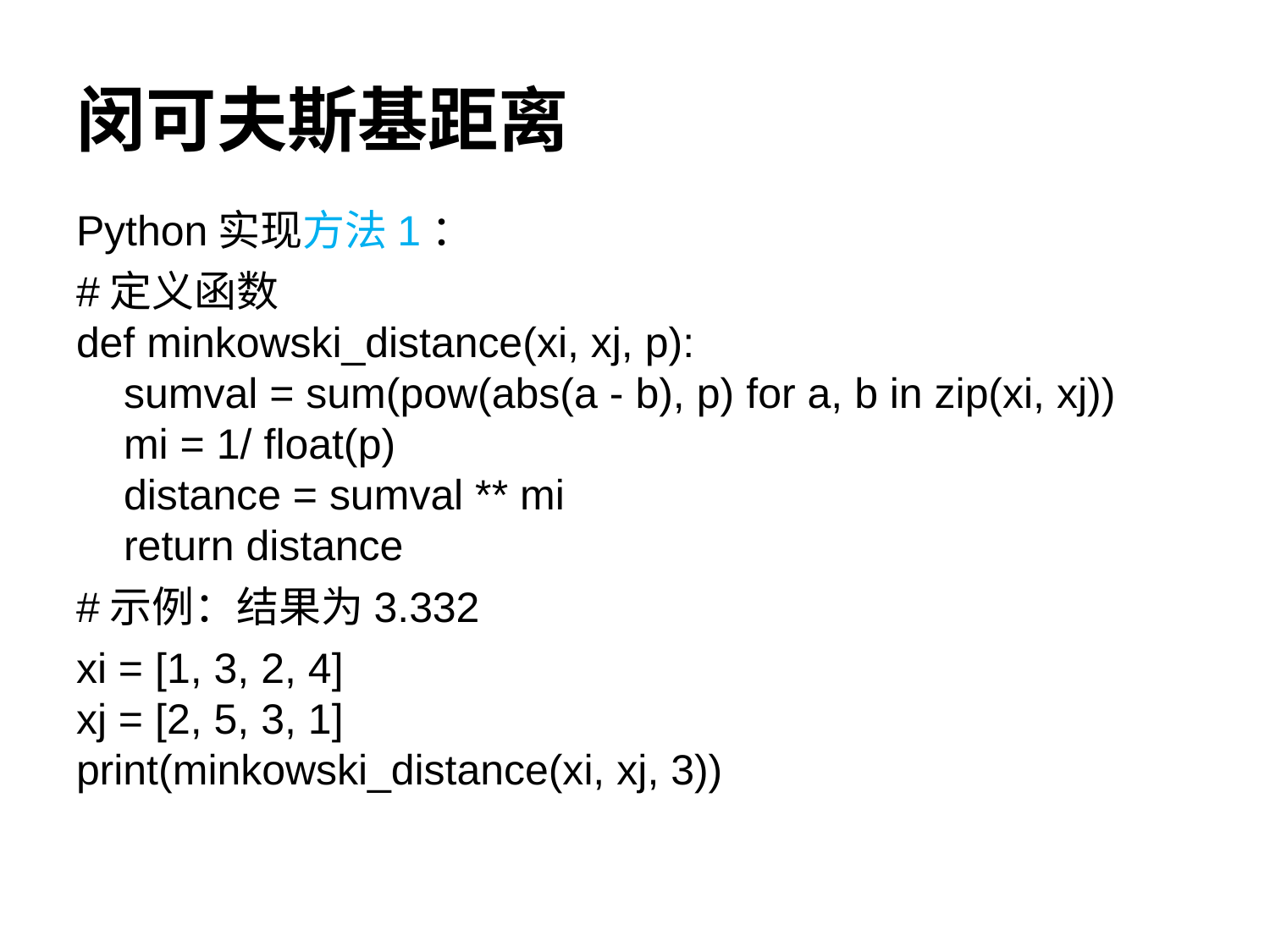

# 闵可夫斯基距离
Python实现方法1：
#定义函数
def minkowski_distance(xi, xj, p):
    sumval = sum(pow(abs(a - b), p) for a, b in zip(xi, xj))
    mi = 1/ float(p)
    distance = sumval ** mi
    return distance
#示例：结果为3.332
xi = [1, 3, 2, 4]
xj = [2, 5, 3, 1]
print(minkowski_distance(xi, xj, 3))